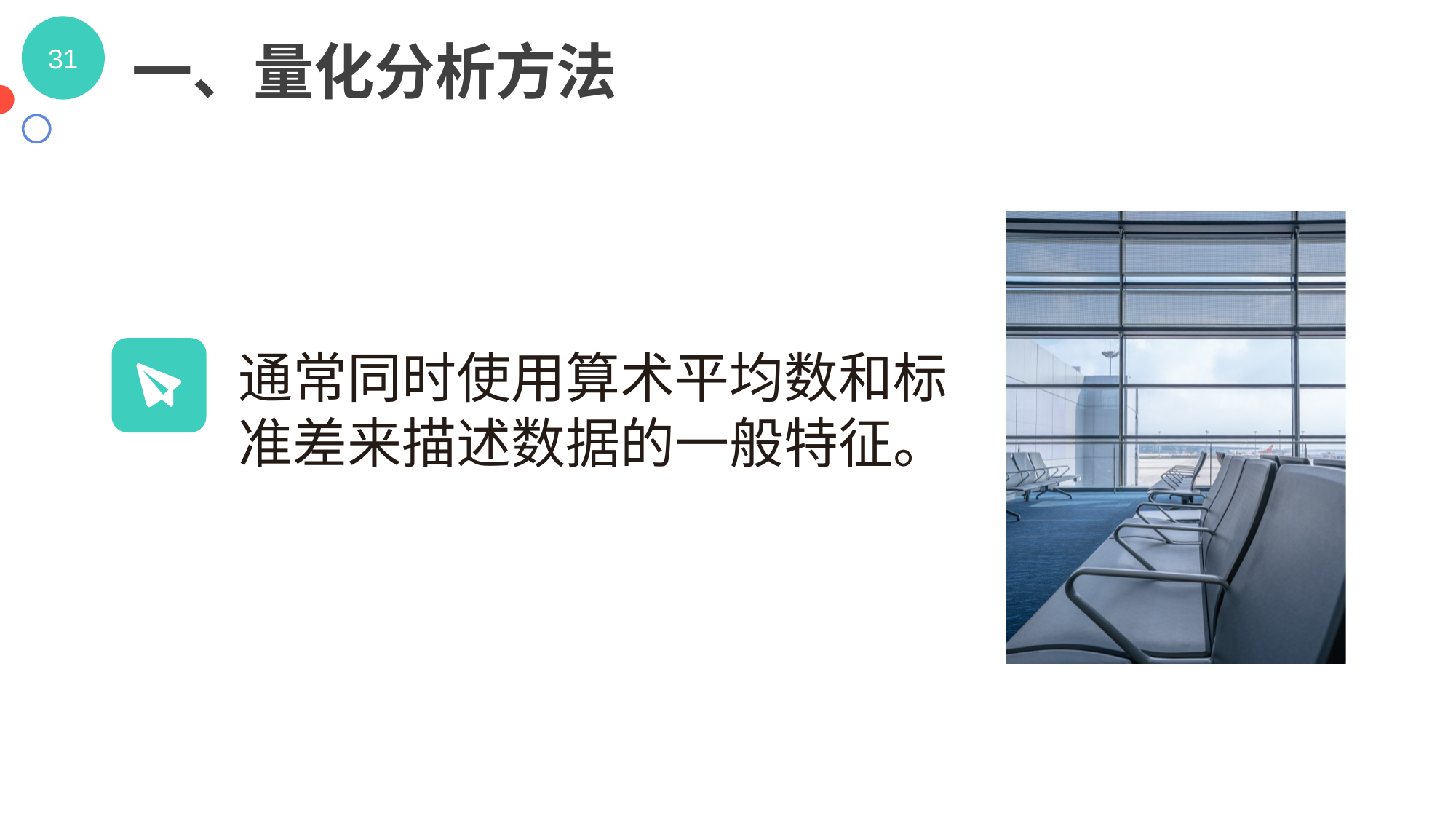

一、量化分析方法

通常同时使用算术平均数和标准差来描述数据的一般特征。